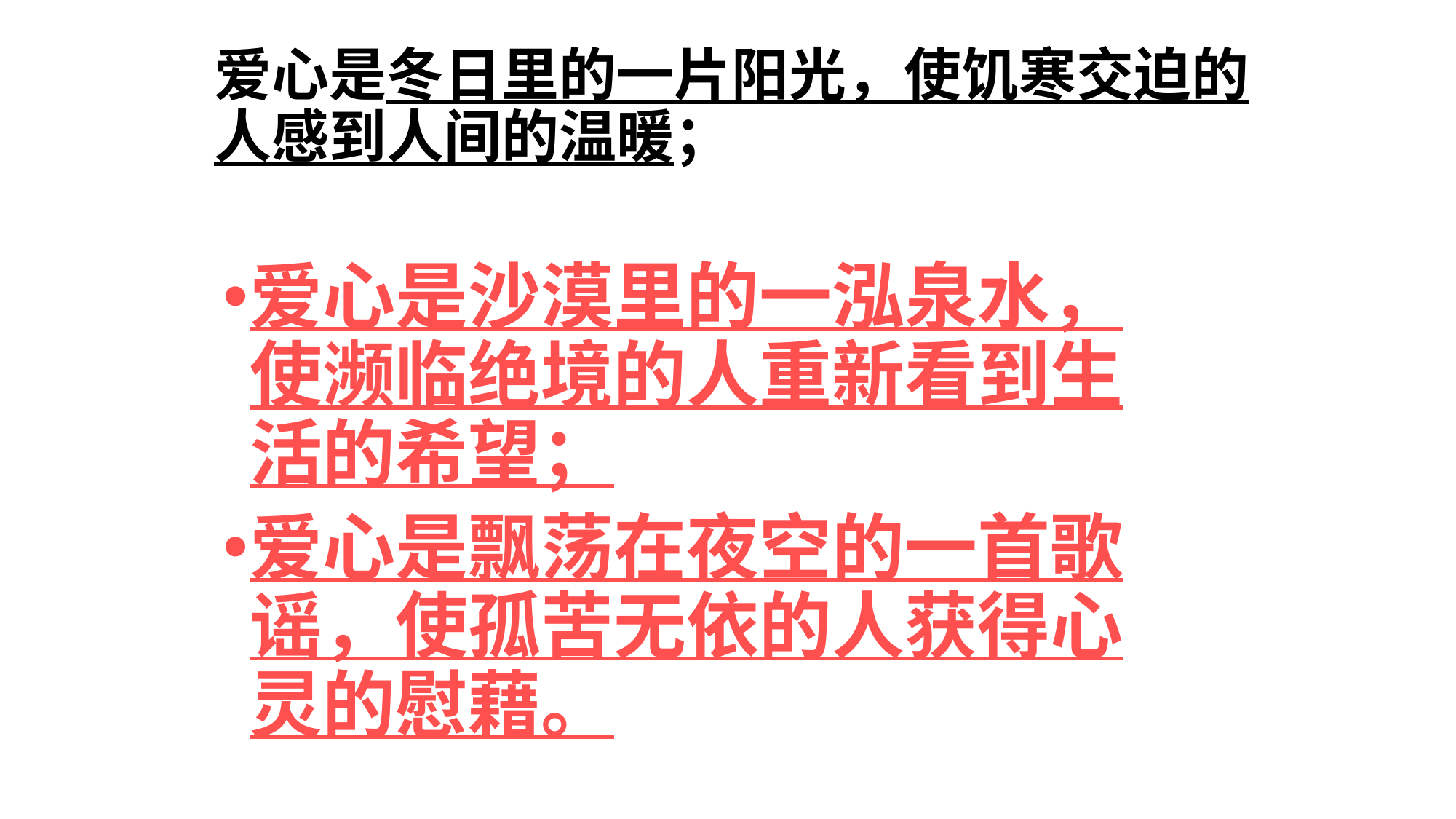

# 爱心是冬日里的一片阳光，使饥寒交迫的人感到人间的温暖；
爱心是沙漠里的一泓泉水，使濒临绝境的人重新看到生活的希望；
爱心是飘荡在夜空的一首歌谣，使孤苦无依的人获得心灵的慰藉。